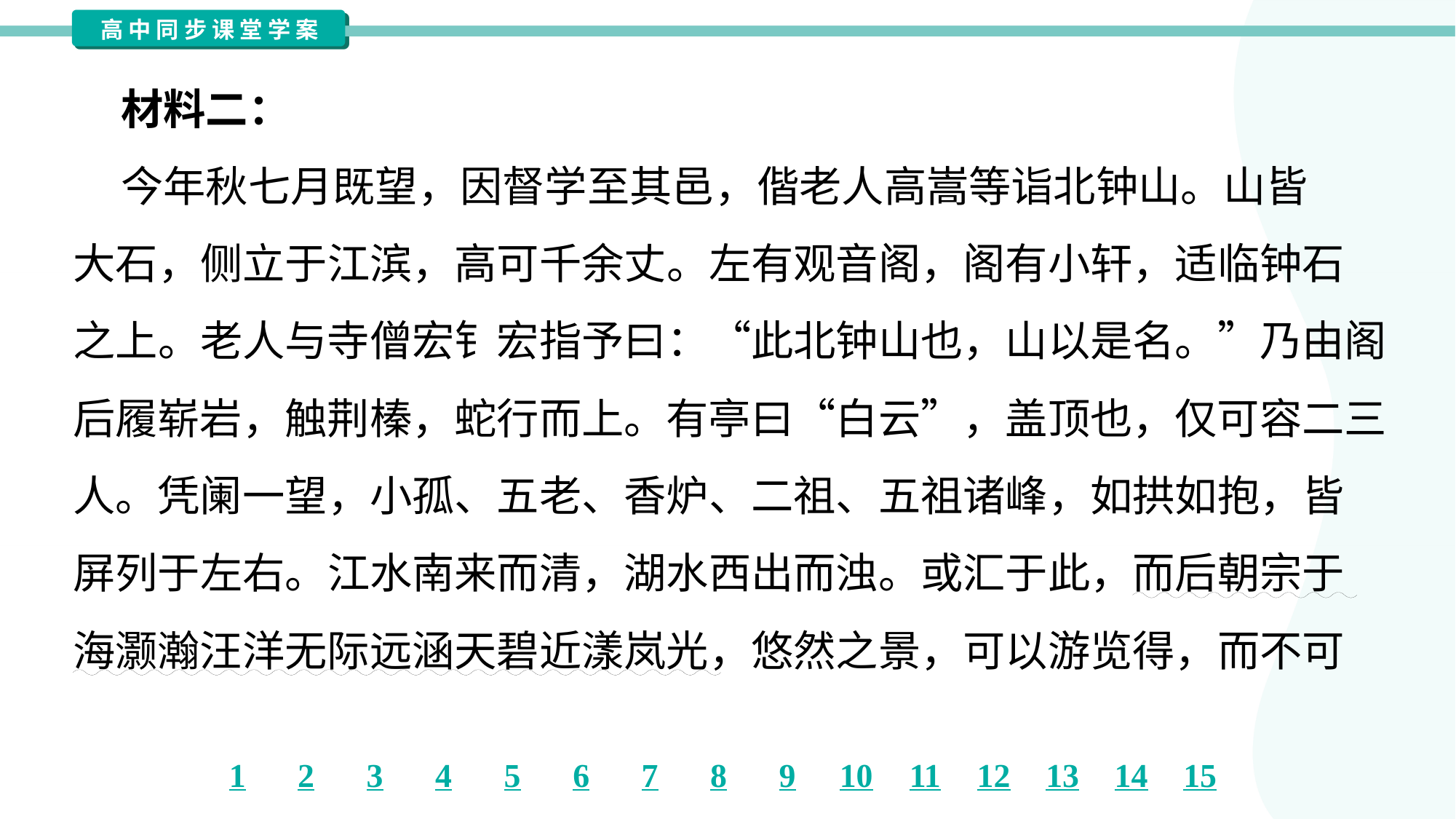

材料二：
    今年秋七月既望，因督学至其邑，偕老人高嵩等诣北钟山。山皆
大石，侧立于江滨，高可千余丈。左有观音阁，阁有小轩，适临钟石
之上。老人与寺僧宏钅宏指予曰：“此北钟山也，山以是名。”乃由阁
后履崭岩，触荆榛，蛇行而上。有亭曰“白云”，盖顶也，仅可容二三
人。凭阑一望，小孤、五老、香炉、二祖、五祖诸峰，如拱如抱，皆
屏列于左右。江水南来而清，湖水西出而浊。或汇于此，而后朝宗于
海灏瀚汪洋无际远涵天碧近漾岚光，悠然之景，可以游览得，而不可